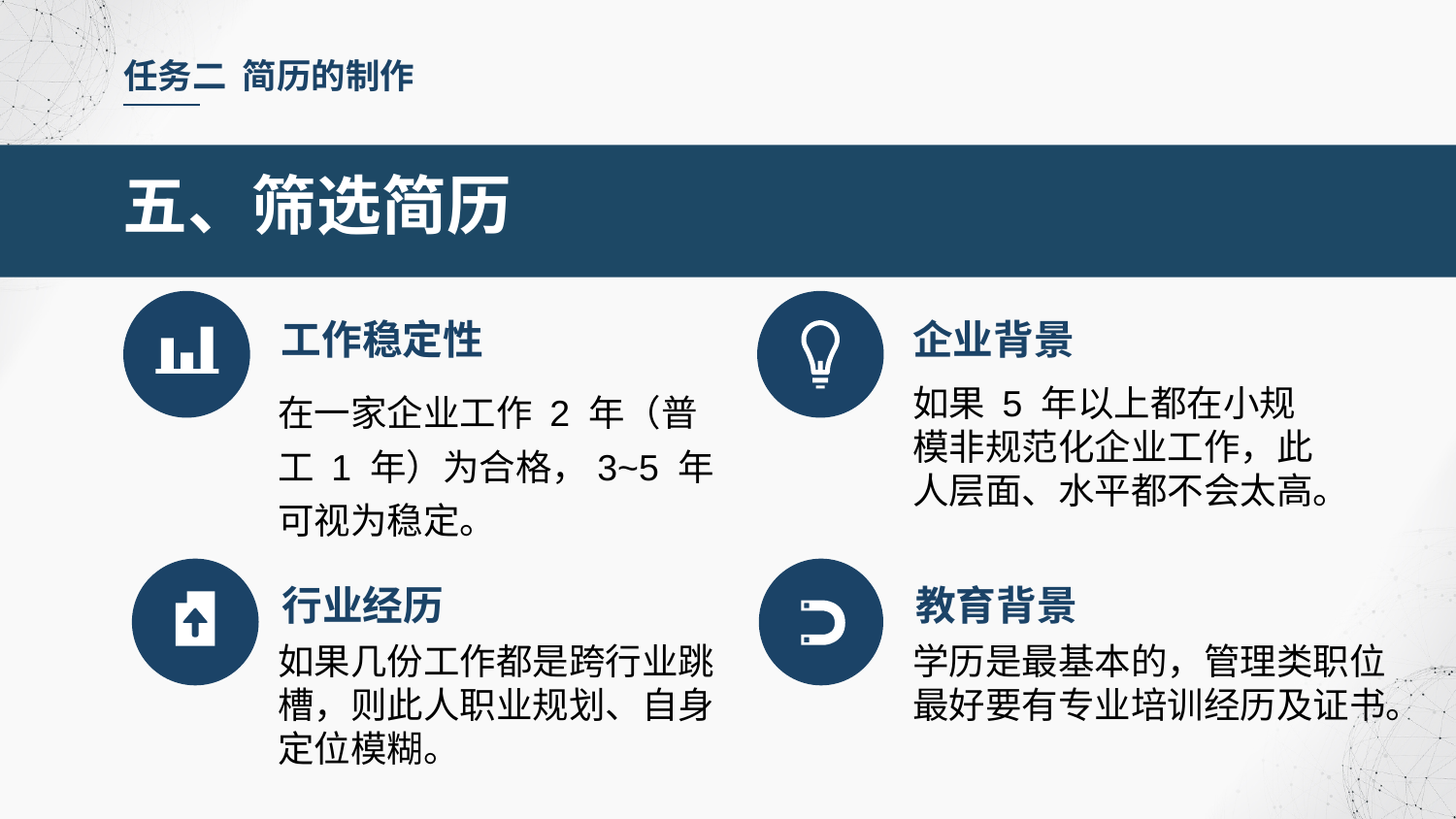

任务二  简历的制作

五、筛选简历

工作稳定性
企业背景
在一家企业工作 2 年（普工 1 年）为合格，3~5 年可视为稳定。
如果 5 年以上都在小规模非规范化企业工作，此人层面、水平都不会太高。

行业经历
教育背景
如果几份工作都是跨行业跳槽，则此人职业规划、自身定位模糊。
学历是最基本的，管理类职位最好要有专业培训经历及证书。